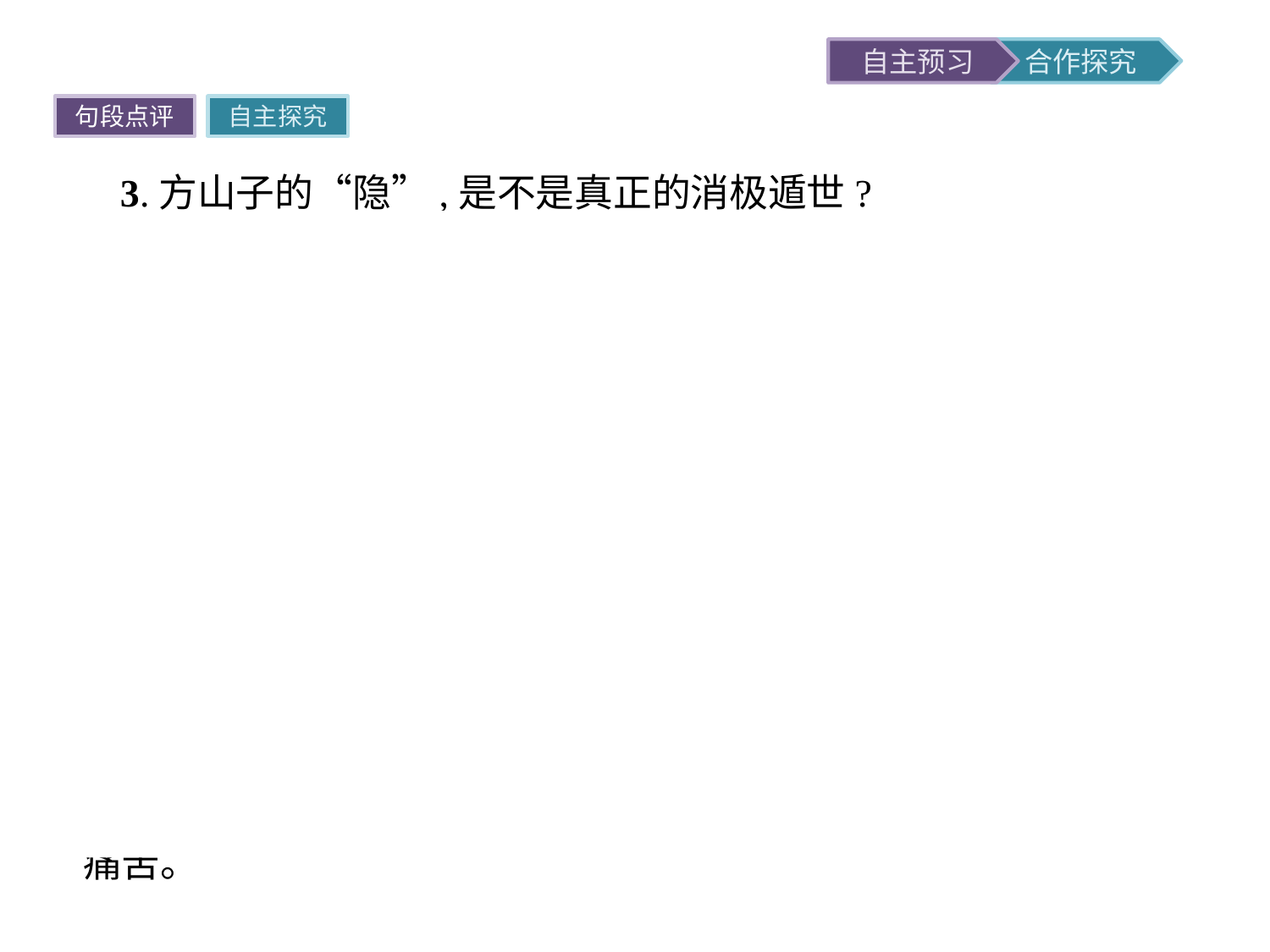

句段点评
自主探究
3.方山子的“隐”,是不是真正的消极遁世?
提示方山子的由侠到隐、由入世到出世,不可能是思想感情上的彻底消解,作者已经从他的神情上看到了这一点:“今几日耳,精悍之色,犹见于眉间。”那么,这种思想感情的延续之下隐藏的是什么呢?文章的最后似也有此一问:“余闻光、黄间多异人,往往阳狂垢污,不可得而见,方山子傥见之与?”“阳狂”二字透露了个中信息。原来,这些所谓异人的不寻常行为乃是一种掩饰,是为了压抑心中的激情,平息内心的矛盾。方山子也正是如此。他折节读书,原是为了有所作为,干出一番事业,但由于无所遇合,只得被迫归隐。他的心中怎能不萦绕着难以解脱的痛苦呢?他过去的少年壮志又怎能不以某种方式流露出来呢?因此,方山子的隐,并不是彻底的出世,而是借隐来掩饰内心怀才不遇、壮志未酬的痛苦。